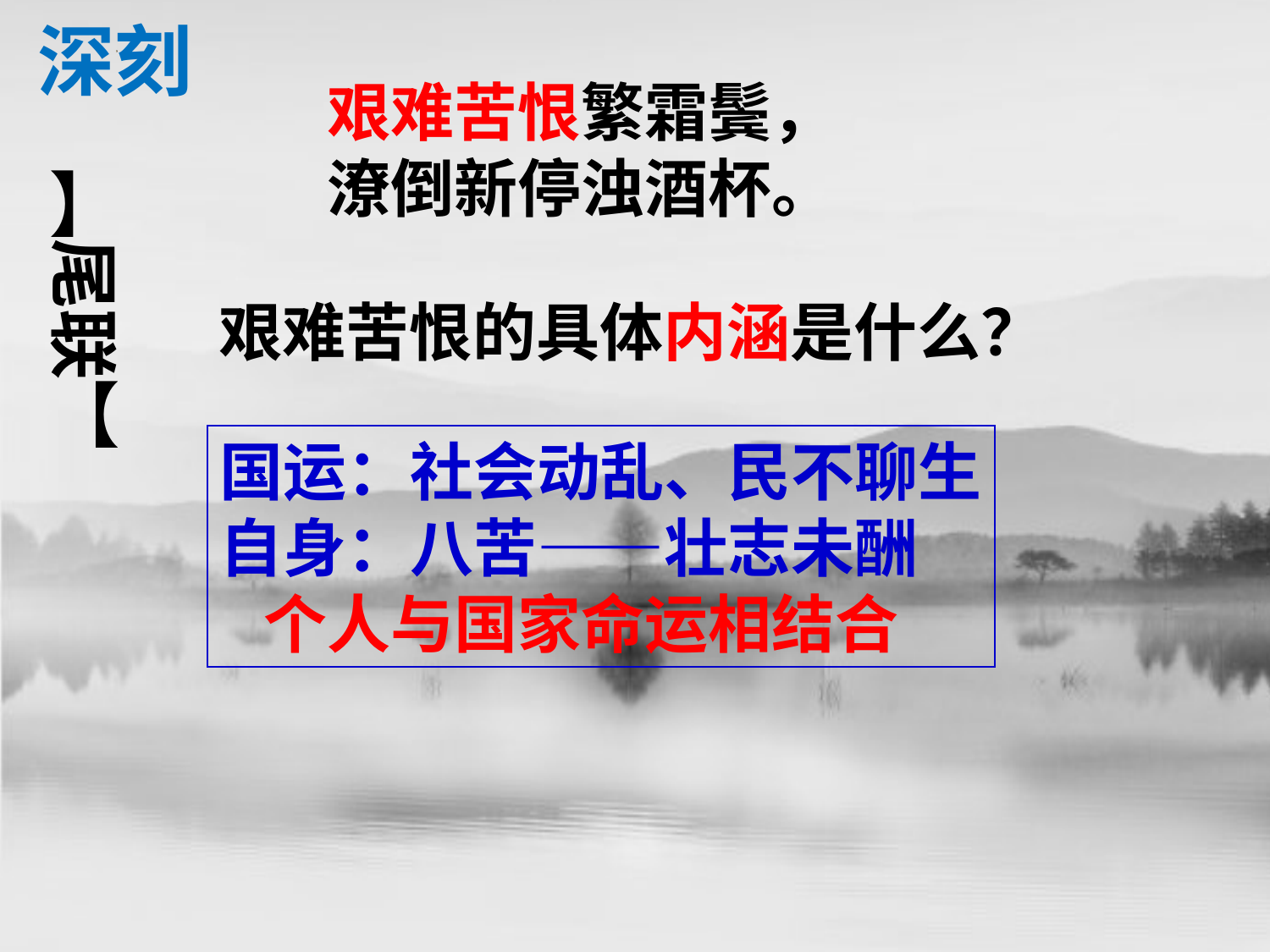

深刻
艰难苦恨繁霜鬓，
潦倒新停浊酒杯。
︻尾联︼
艰难苦恨的具体内涵是什么？
国运：社会动乱、民不聊生
自身：八苦——壮志未酬
  个人与国家命运相结合